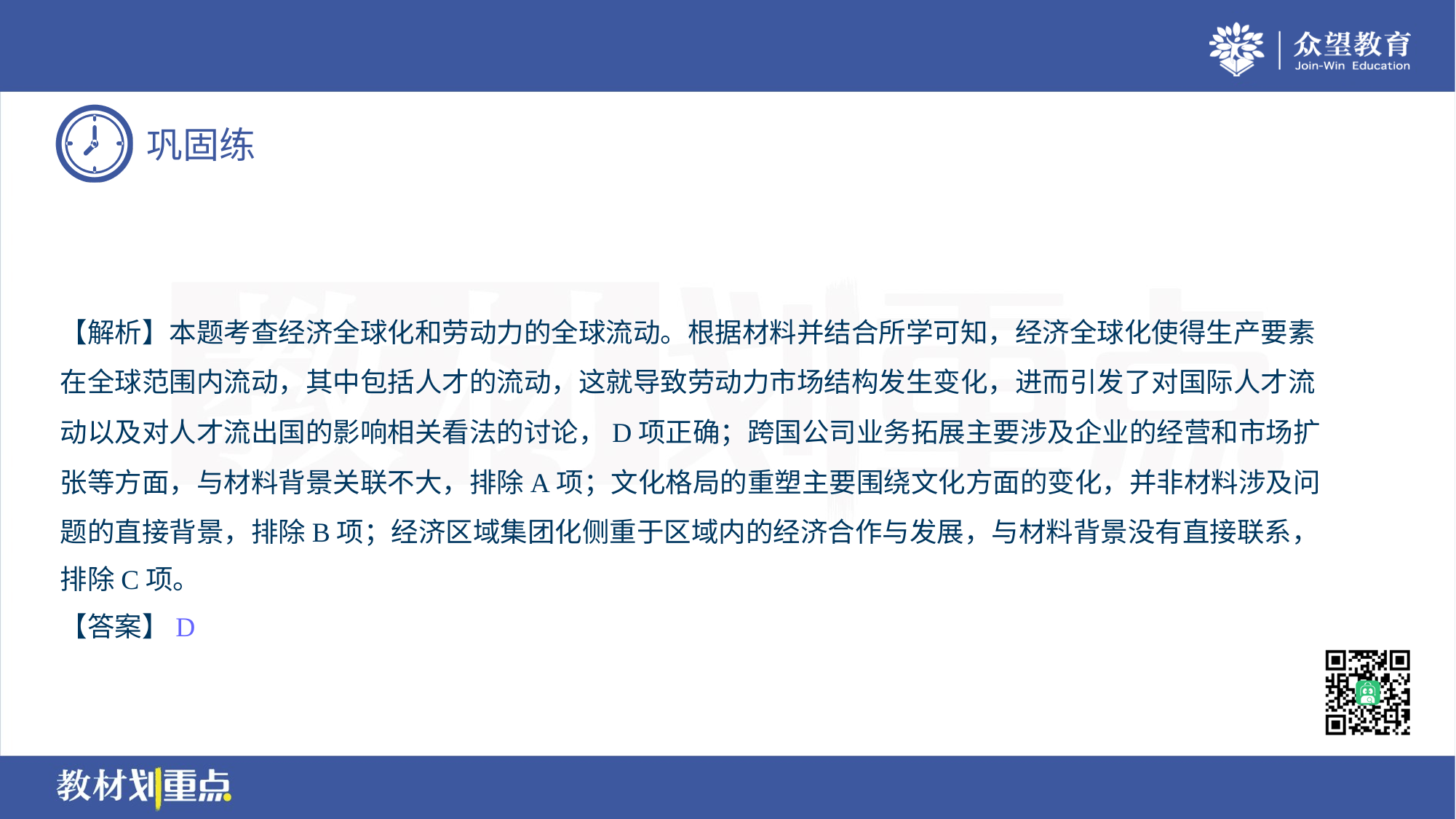

【解析】本题考查经济全球化和劳动力的全球流动。根据材料并结合所学可知，经济全球化使得生产要素
在全球范围内流动，其中包括人才的流动，这就导致劳动力市场结构发生变化，进而引发了对国际人才流
动以及对人才流出国的影响相关看法的讨论，D项正确；跨国公司业务拓展主要涉及企业的经营和市场扩
张等方面，与材料背景关联不大，排除A项；文化格局的重塑主要围绕文化方面的变化，并非材料涉及问
题的直接背景，排除B项；经济区域集团化侧重于区域内的经济合作与发展，与材料背景没有直接联系，
排除C项。
【答案】D